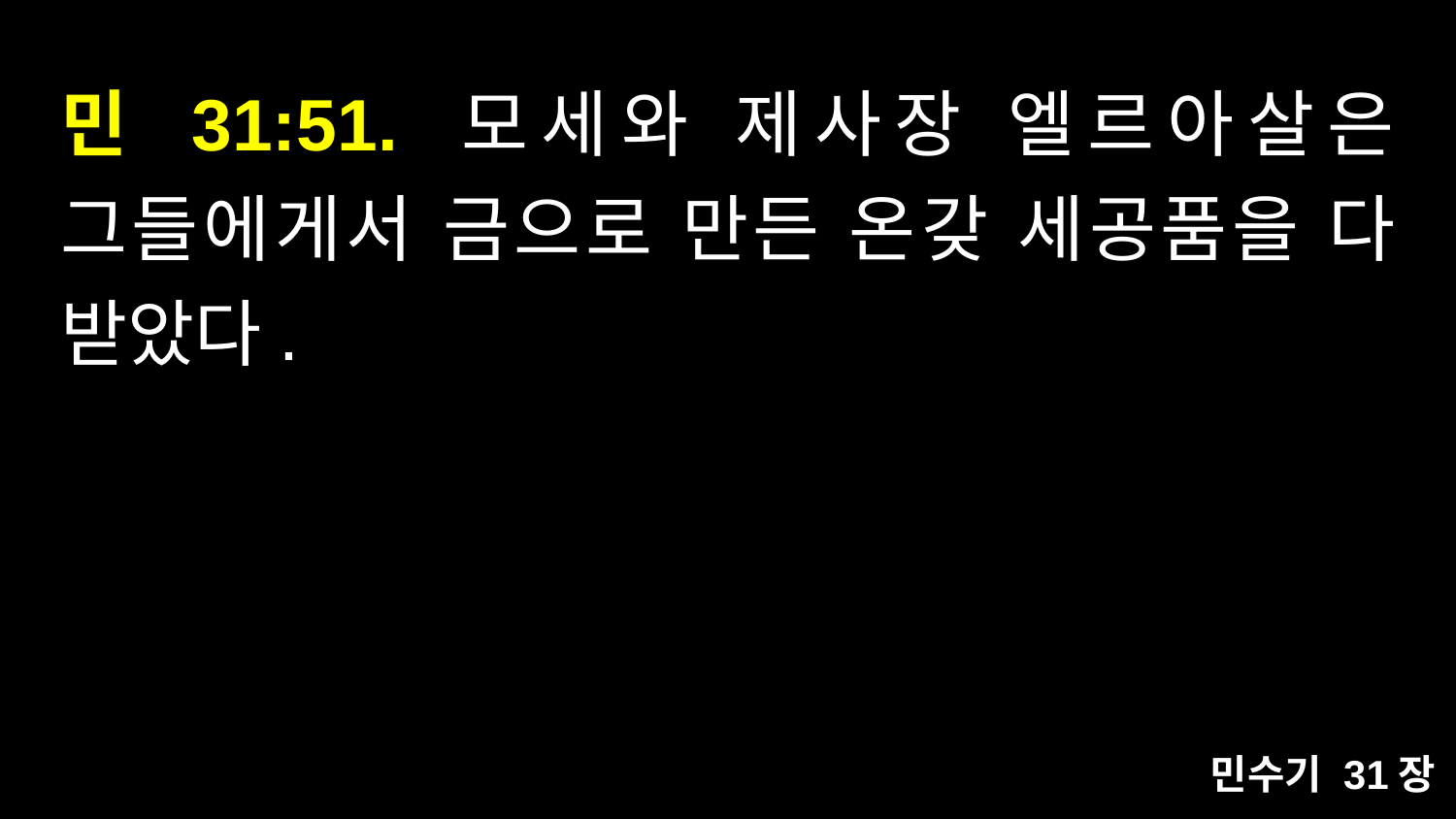

# 민 31:51. 모세와 제사장 엘르아살은 그들에게서 금으로 만든 온갖 세공품을 다 받았다.
민수기 31장